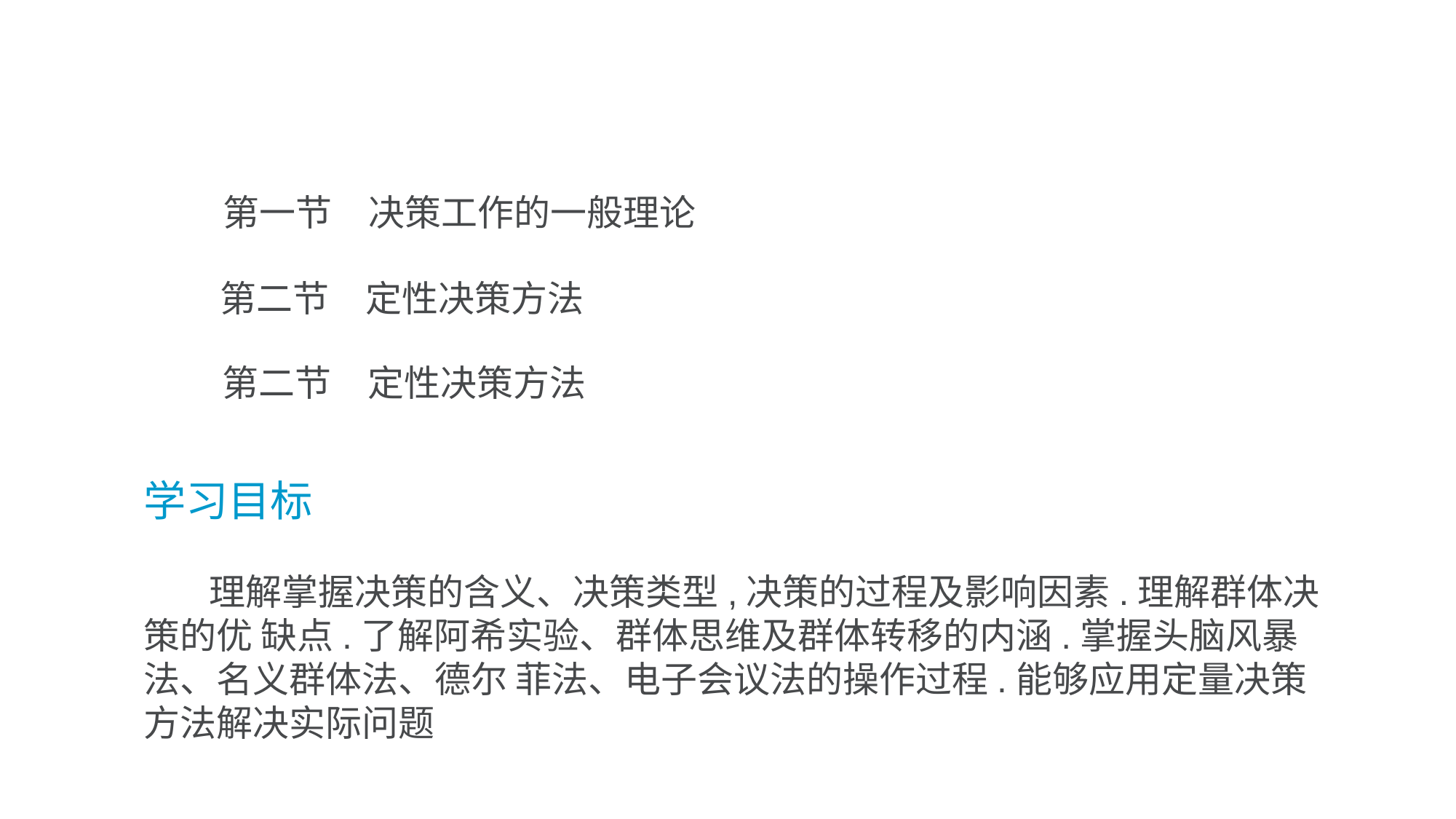

第一节　决策工作的一般理论
第二节　定性决策方法
第二节　定性决策方法
学习目标

       理解掌握决策的含义、决策类型,决策的过程及影响因素.理解群体决策的优 缺点.了解阿希实验、群体思维及群体转移的内涵.掌握头脑风暴法、名义群体法、德尔 菲法、电子会议法的操作过程.能够应用定量决策方法解决实际问题